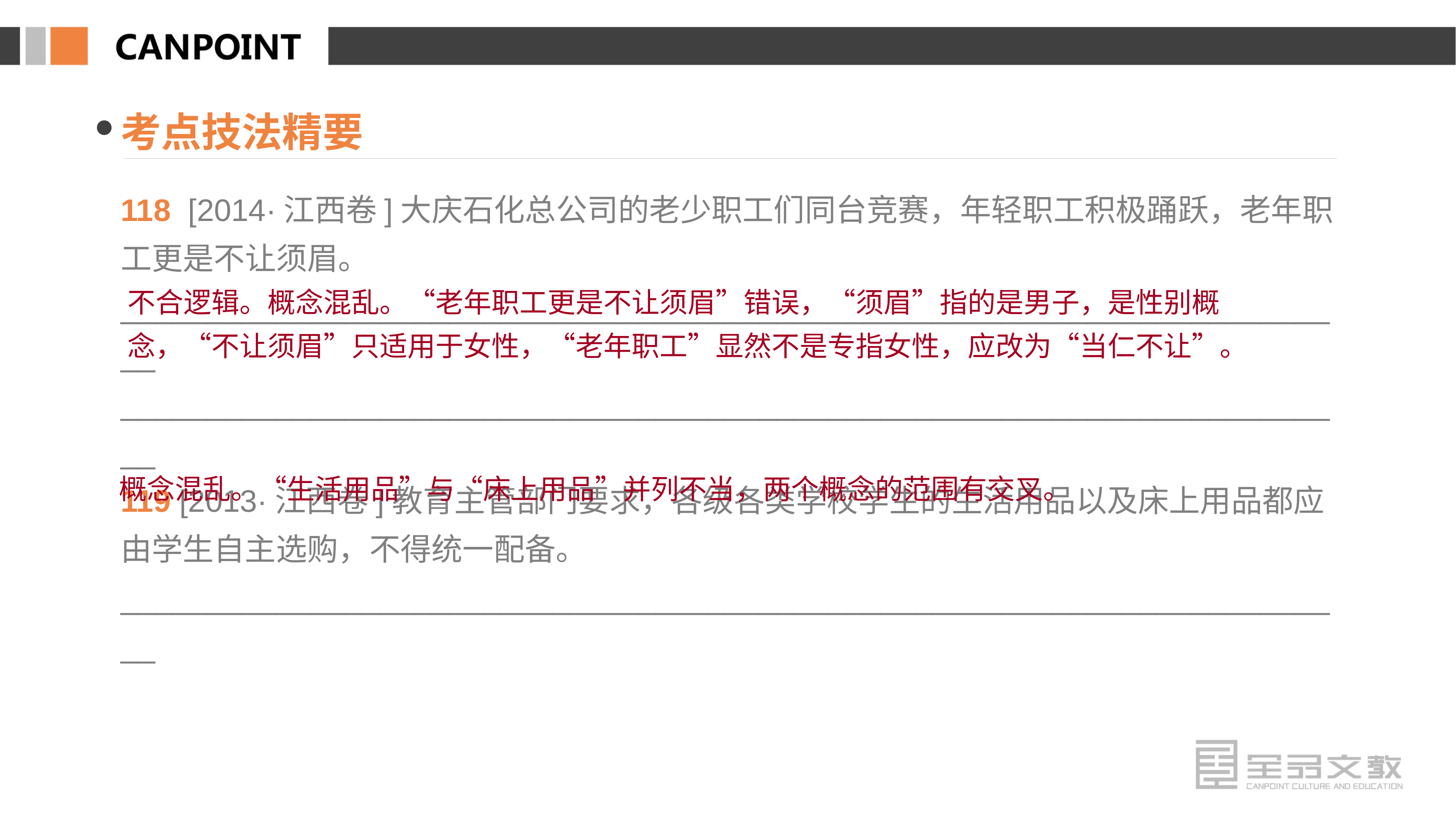

考点技法精要

118  [2014·江西卷]大庆石化总公司的老少职工们同台竞赛，年轻职工积极踊跃，老年职工更是不让须眉。
________________________________________________________________________
________________________________________________________________________
119 [2013·江西卷]教育主管部门要求，各级各类学校学生的生活用品以及床上用品都应由学生自主选购，不得统一配备。
________________________________________________________________________
不合逻辑。概念混乱。“老年职工更是不让须眉”错误，“须眉”指的是男子，是性别概念，“不让须眉”只适用于女性，“老年职工”显然不是专指女性，应改为“当仁不让”。
概念混乱。“生活用品”与“床上用品”并列不当，两个概念的范围有交叉。